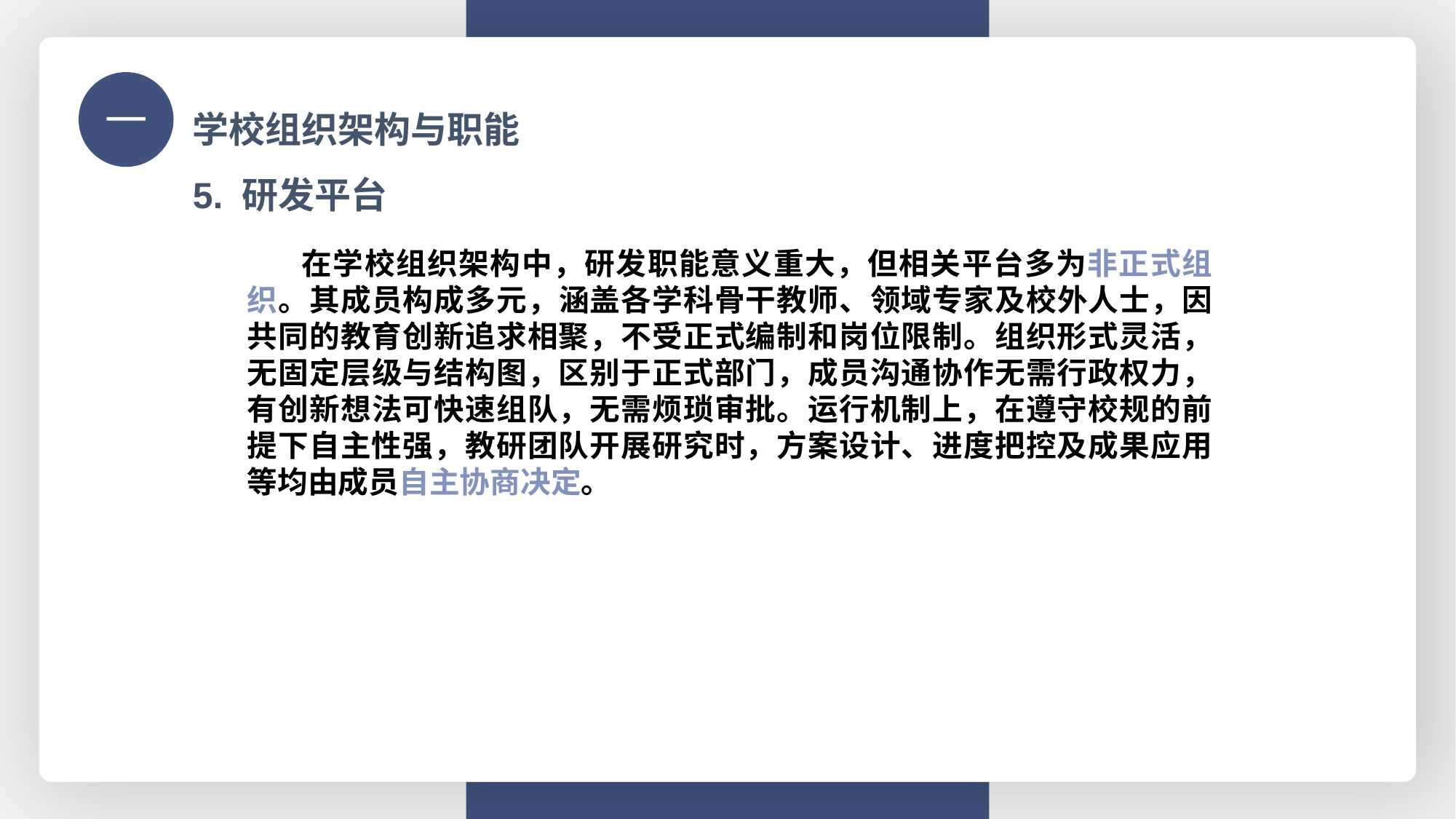

学校组织架构与职能
一
5. 研发平台
在学校组织架构中，研发职能意义重大，但相关平台多为非正式组织。其成员构成多元，涵盖各学科骨干教师、领域专家及校外人士，因共同的教育创新追求相聚，不受正式编制和岗位限制。组织形式灵活，无固定层级与结构图，区别于正式部门，成员沟通协作无需行政权力，有创新想法可快速组队，无需烦琐审批。运行机制上，在遵守校规的前提下自主性强，教研团队开展研究时，方案设计、进度把控及成果应用等均由成员自主协商决定。